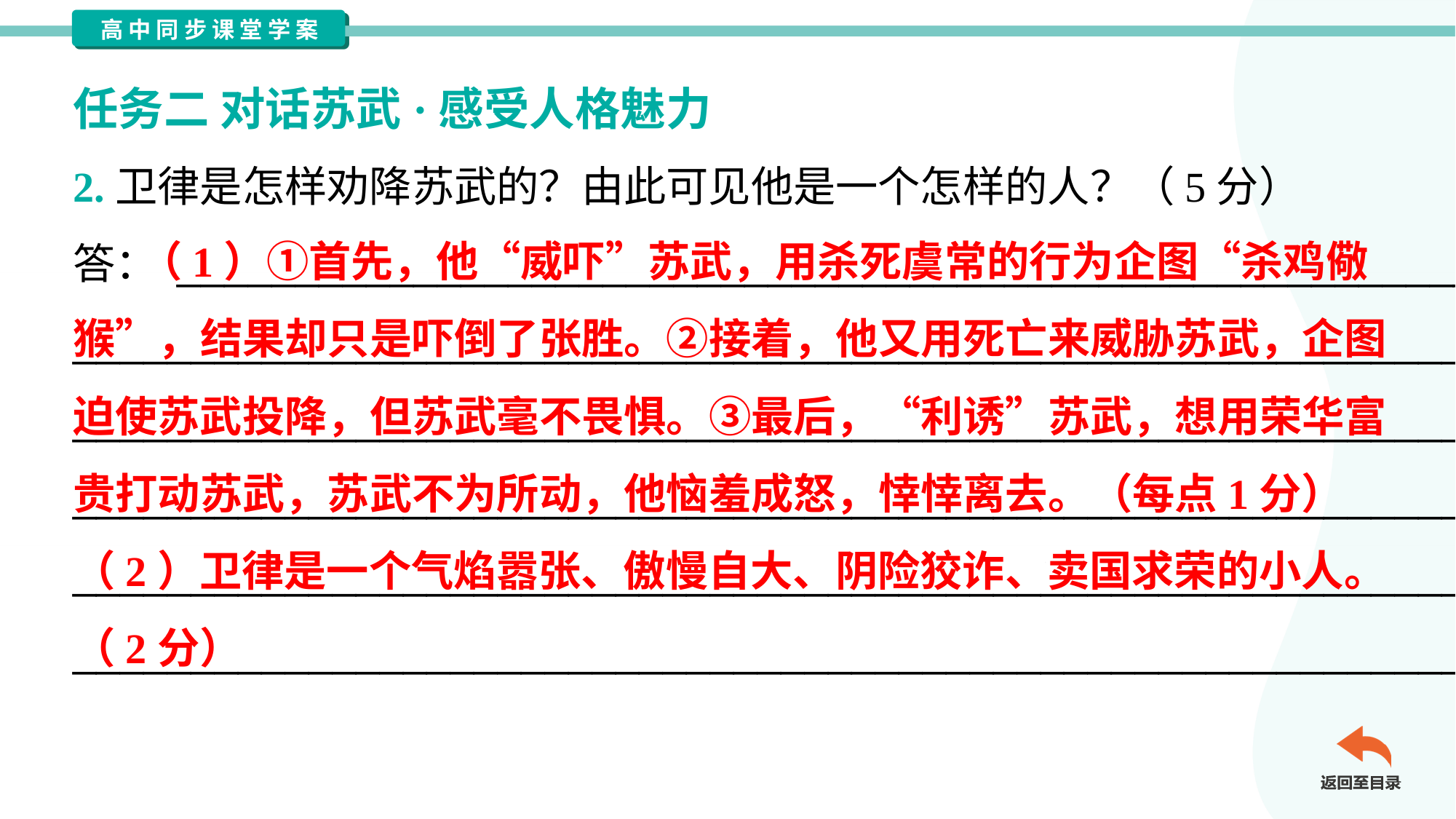

任务二 对话苏武·感受人格魅力
2.卫律是怎样劝降苏武的？由此可见他是一个怎样的人？（5分）
答： ________________________________________________________
_____________________________________________________________
_____________________________________________________________
_____________________________________________________________
_____________________________________________________________
_____________________________________________________________
      （1）①首先，他“威吓”苏武，用杀死虞常的行为企图“杀鸡儆
猴”，结果却只是吓倒了张胜。②接着，他又用死亡来威胁苏武，企图
迫使苏武投降，但苏武毫不畏惧。③最后，“利诱”苏武，想用荣华富
贵打动苏武，苏武不为所动，他恼羞成怒，悻悻离去。（每点1分）
（2）卫律是一个气焰嚣张、傲慢自大、阴险狡诈、卖国求荣的小人。
（2分）